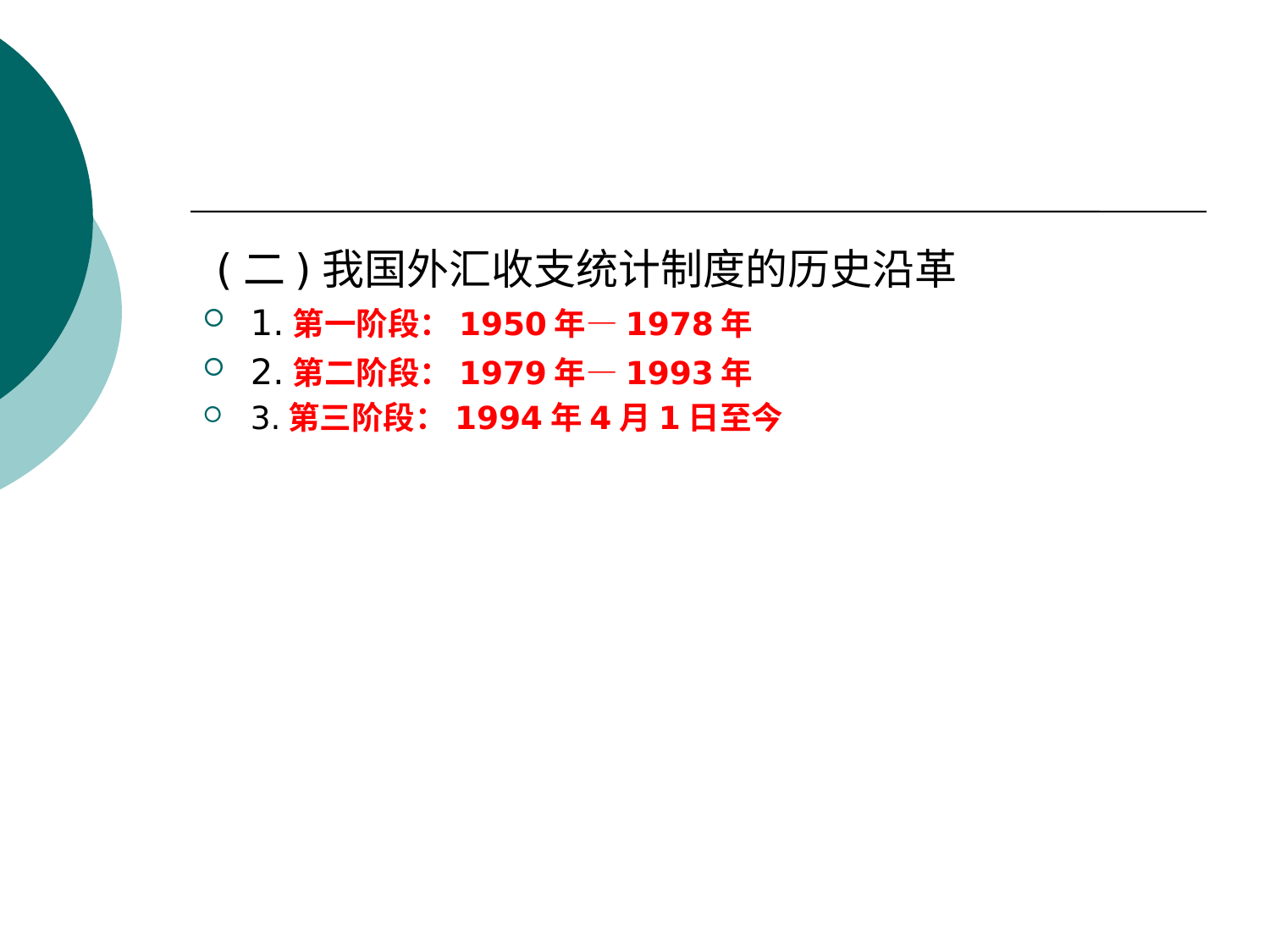

#
 (二)我国外汇收支统计制度的历史沿革
1.第一阶段：1950年—1978年
2.第二阶段：1979年—1993年
3.第三阶段：1994年4月1日至今